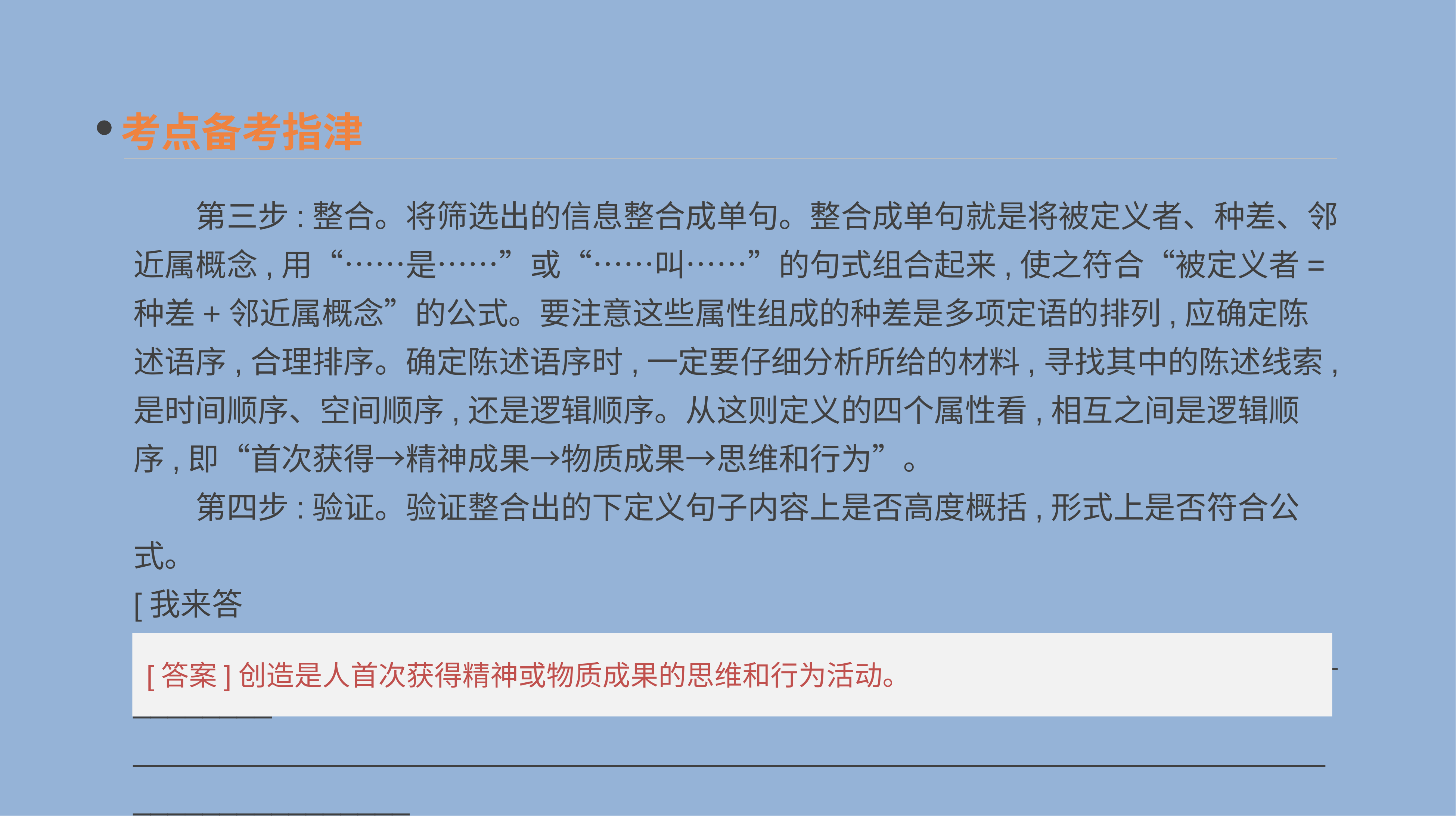

考点备考指津

　　第三步:整合。将筛选出的信息整合成单句。整合成单句就是将被定义者、种差、邻近属概念,用“……是……”或“……叫……”的句式组合起来,使之符合“被定义者=种差+邻近属概念”的公式。要注意这些属性组成的种差是多项定语的排列,应确定陈述语序,合理排序。确定陈述语序时,一定要仔细分析所给的材料,寻找其中的陈述线索,是时间顺序、空间顺序,还是逻辑顺序。从这则定义的四个属性看,相互之间是逻辑顺序,即“首次获得→精神成果→物质成果→思维和行为”。
　　第四步:验证。验证整合出的下定义句子内容上是否高度概括,形式上是否符合公式。
[我来答题]___________________________________________________________________________
_____________________________________________________________________________________

[答案]创造是人首次获得精神或物质成果的思维和行为活动。